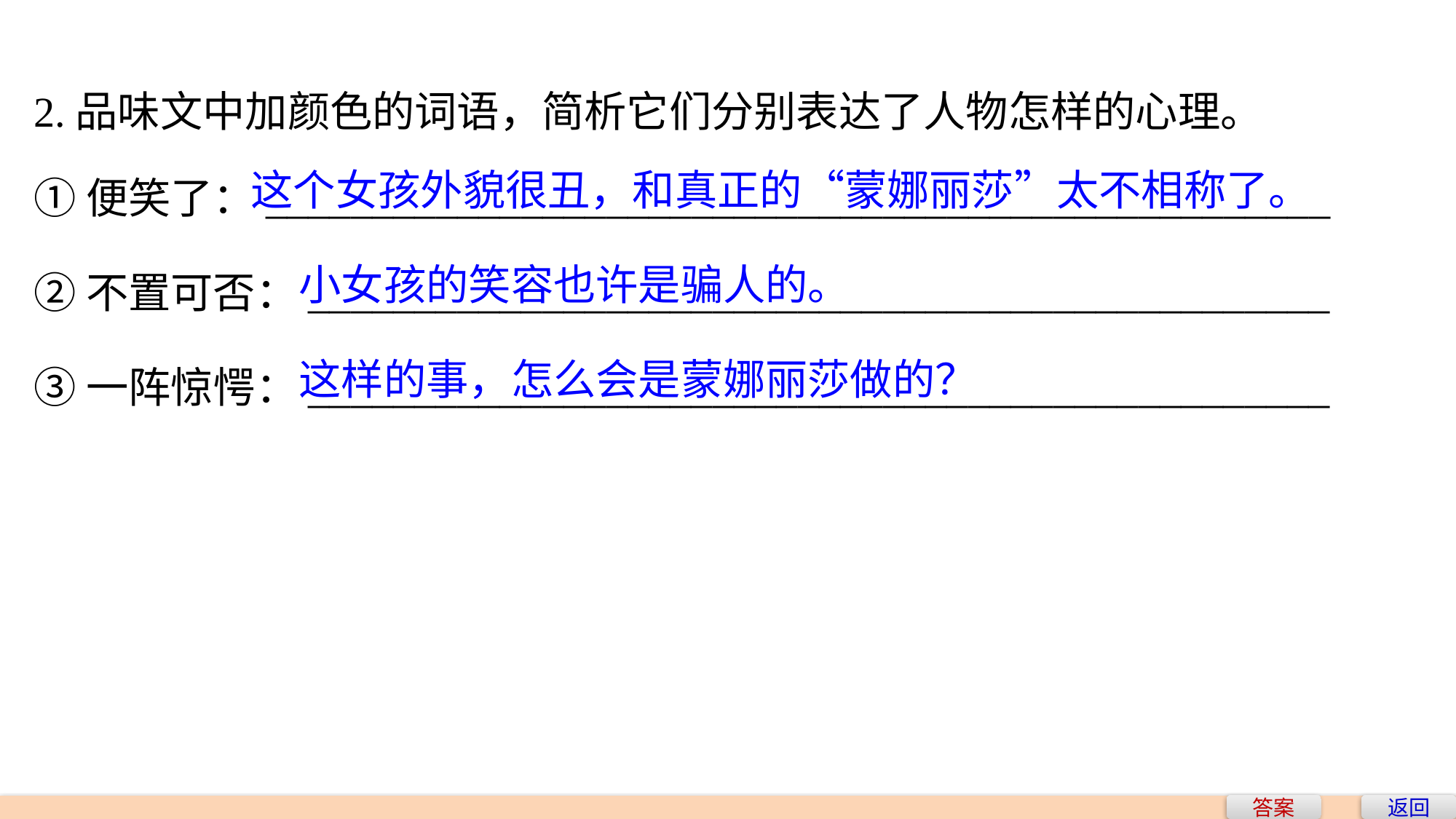

2.品味文中加颜色的词语，简析它们分别表达了人物怎样的心理。
这个女孩外貌很丑，和真正的“蒙娜丽莎”太不相称了。
①便笑了：__________________________________________________
小女孩的笑容也许是骗人的。
②不置可否：________________________________________________
这样的事，怎么会是蒙娜丽莎做的？
③一阵惊愕：________________________________________________
答案
返回